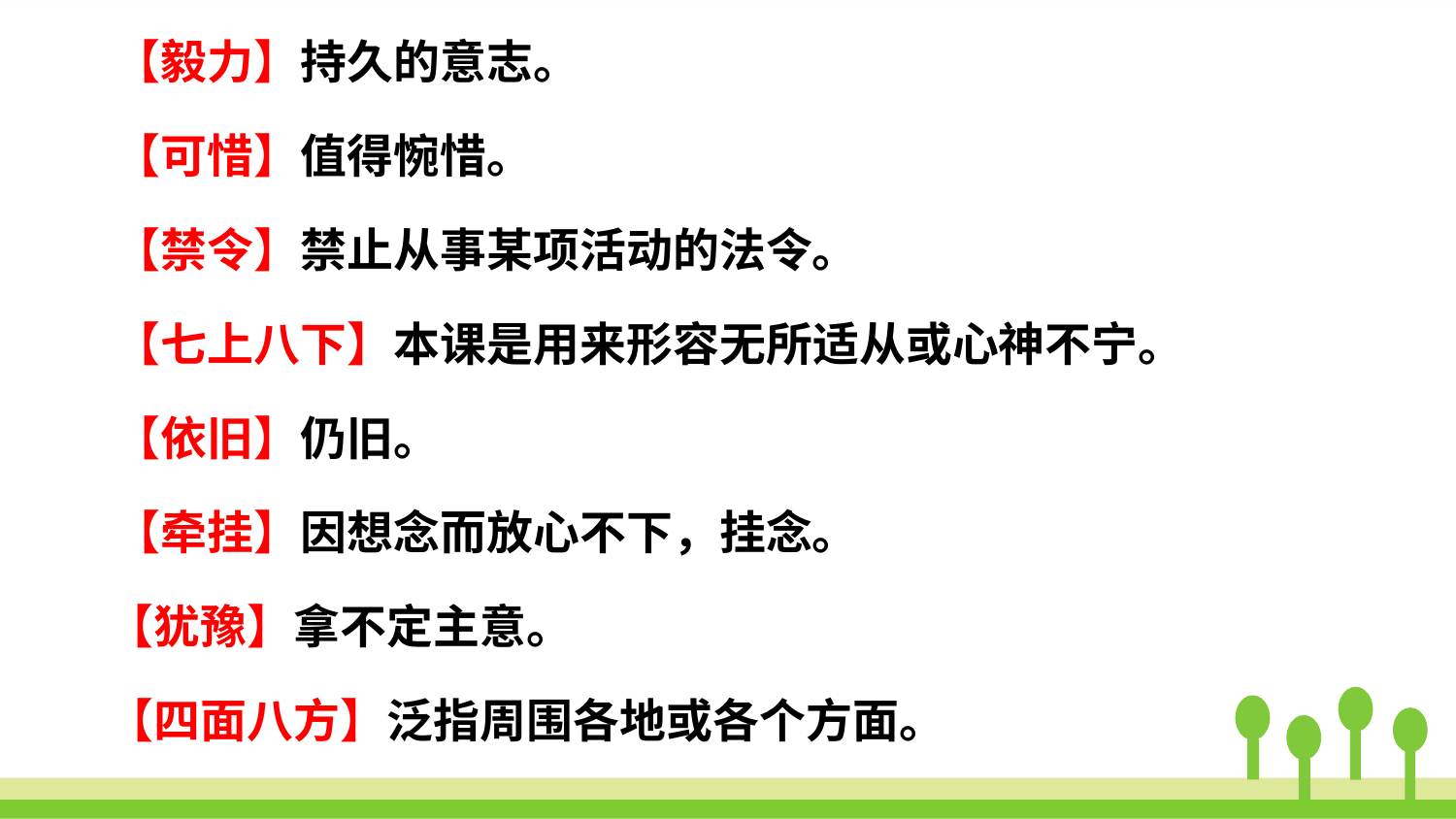

【毅力】持久的意志。
【可惜】值得惋惜。
【禁令】禁止从事某项活动的法令。
【七上八下】本课是用来形容无所适从或心神不宁。
【依旧】仍旧。
【牵挂】因想念而放心不下，挂念。
【犹豫】拿不定主意。
【四面八方】泛指周围各地或各个方面。